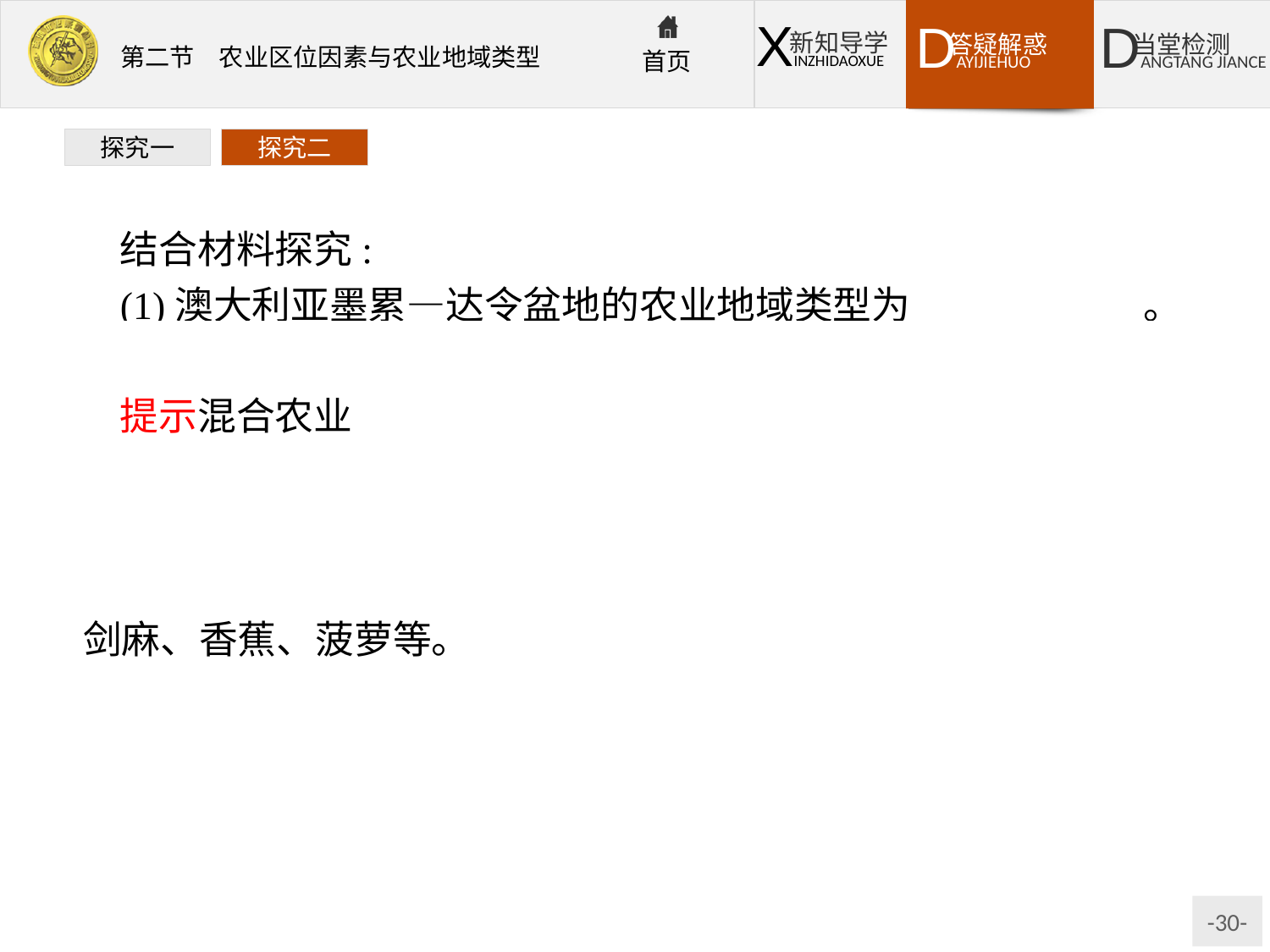

探究一
探究二
结合材料探究:
(1)澳大利亚墨累—达令盆地的农业地域类型为　　　　　　。
提示混合农业
(2)地中海式农业和热带种植园农业的农作物有何不同?
提示地中海式农业主要农作物是小麦、大麦、葡萄、柑橘、橄榄等,热带种植园农业主要农作物是咖啡、橡胶、可可、油棕、剑麻、香蕉、菠萝等。
(3)热带种植园农业主要分布在哪些地区?主要特点是什么?
提示热带种植园农业主要分布在东南亚、南美洲、非洲等地区。热带种植园农业的主要特点是专业化和商品化程度很高。